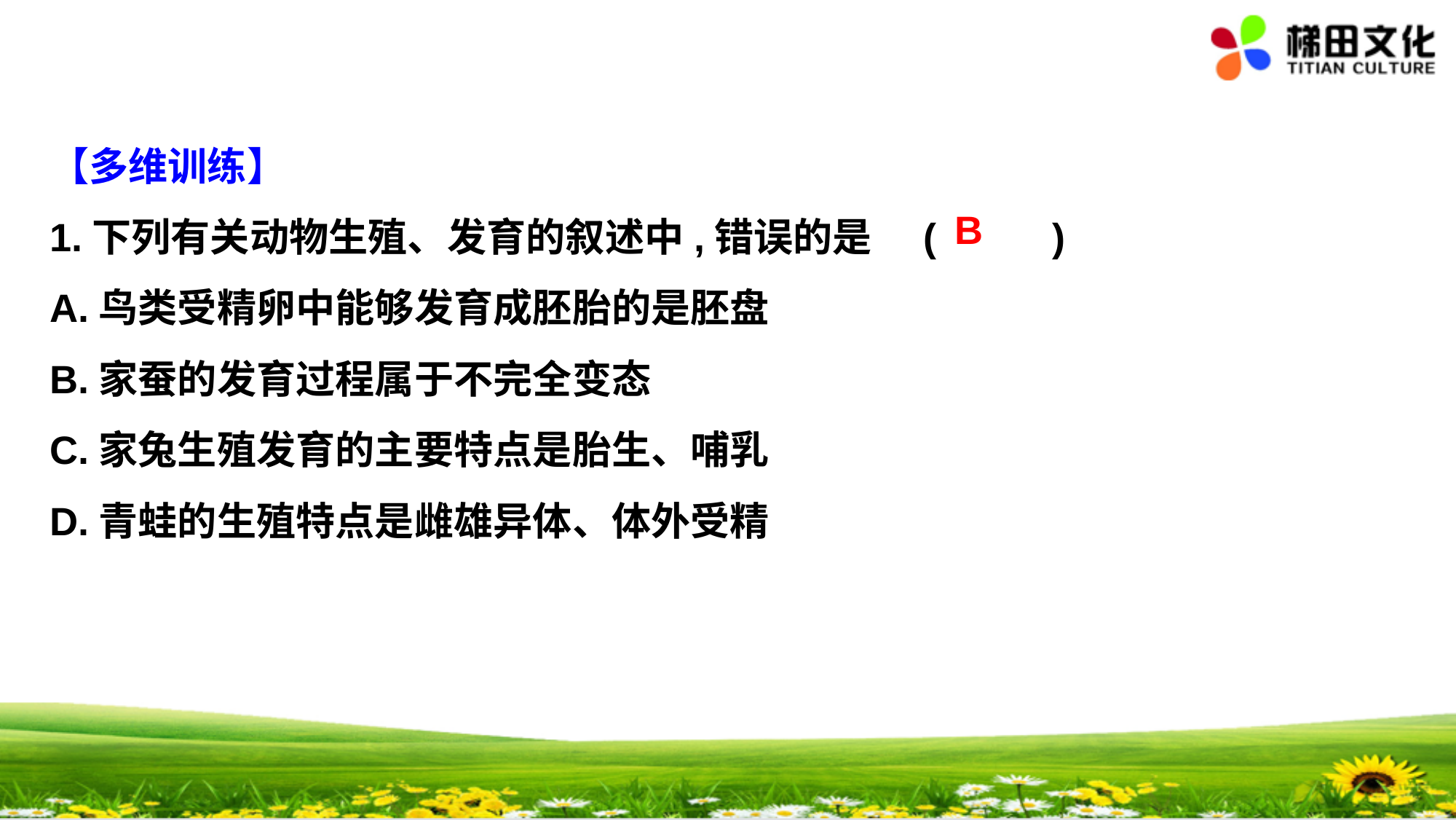

【多维训练】
1.下列有关动物生殖、发育的叙述中,错误的是	(　  　)
A.鸟类受精卵中能够发育成胚胎的是胚盘
B.家蚕的发育过程属于不完全变态
C.家兔生殖发育的主要特点是胎生、哺乳
D.青蛙的生殖特点是雌雄异体、体外受精
B